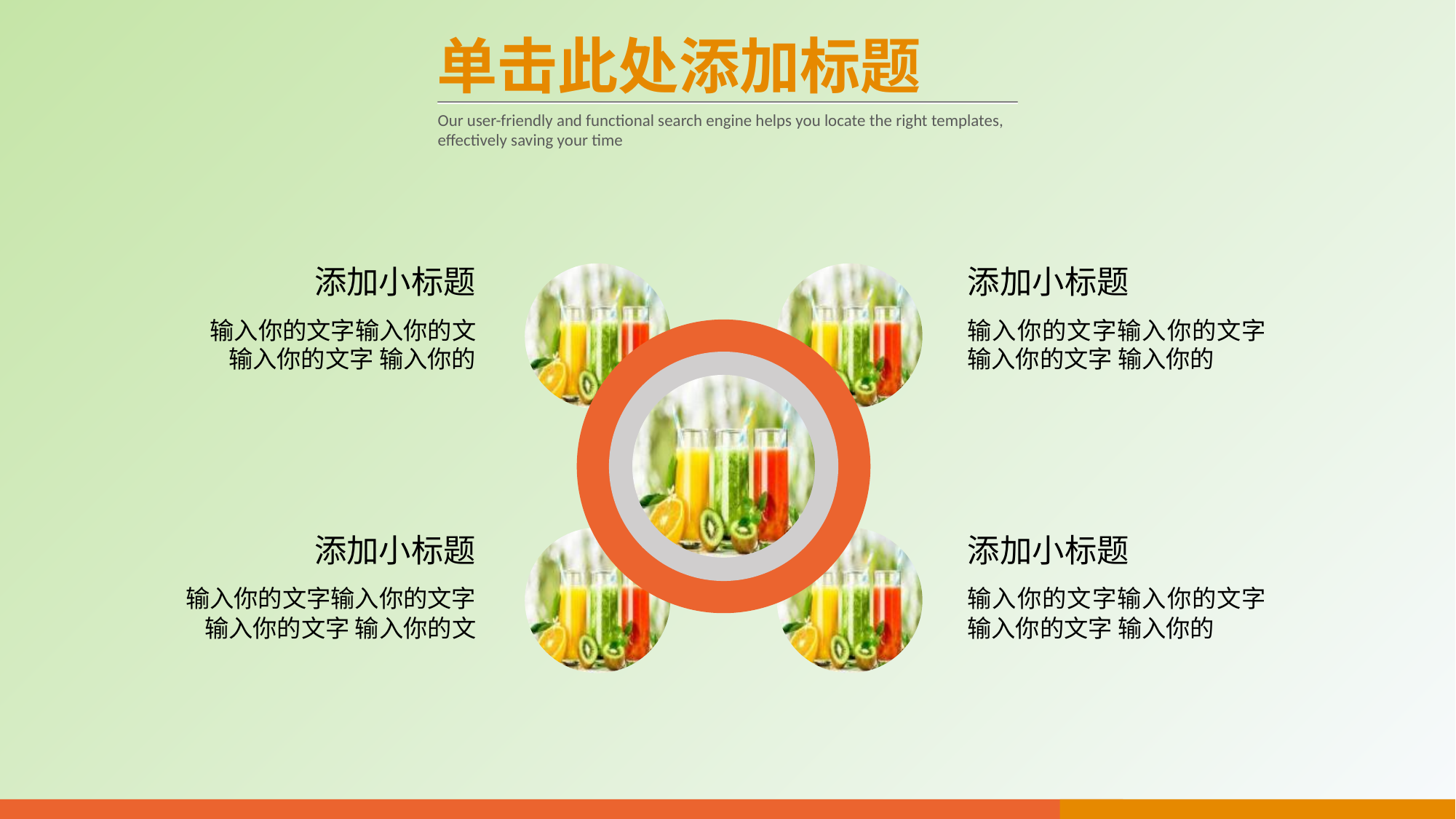

单击此处添加标题
Our user-friendly and functional search engine helps you locate the right templates, effectively saving your time
添加小标题
添加小标题

输入你的文字输入你的文
输入你的文字 输入你的
输入你的文字输入你的文字 输入你的文字 输入你的
添加小标题
添加小标题
输入你的文字输入你的文字 输入你的文字 输入你的文
输入你的文字输入你的文字 输入你的文字 输入你的